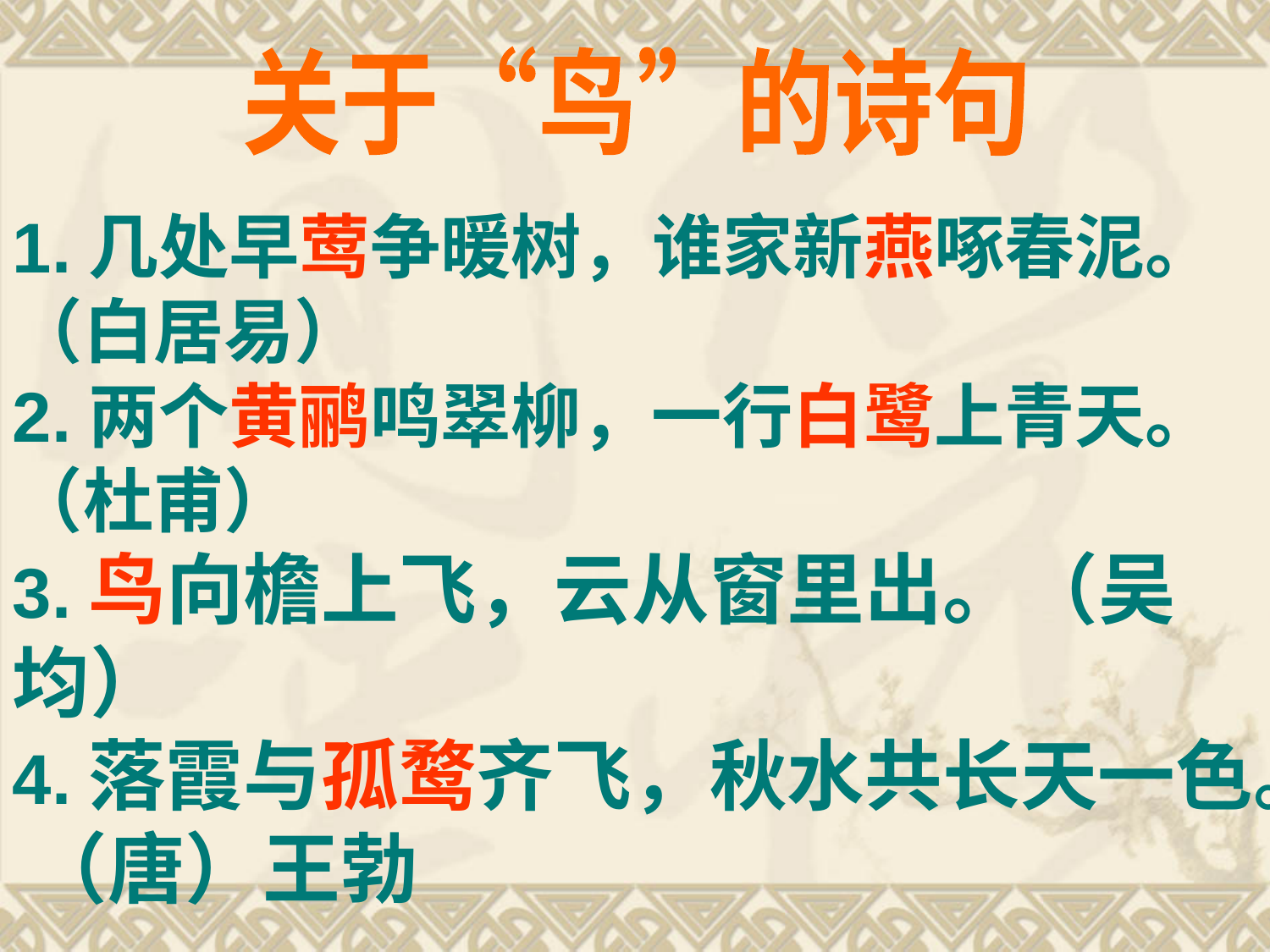

关于“鸟”的诗句
1.几处早莺争暖树，谁家新燕啄春泥。（白居易）
2.两个黄鹂鸣翠柳，一行白鹭上青天。（杜甫）
3.鸟向檐上飞，云从窗里出。（吴均）
4.落霞与孤鹜齐飞，秋水共长天一色。 （唐）王勃